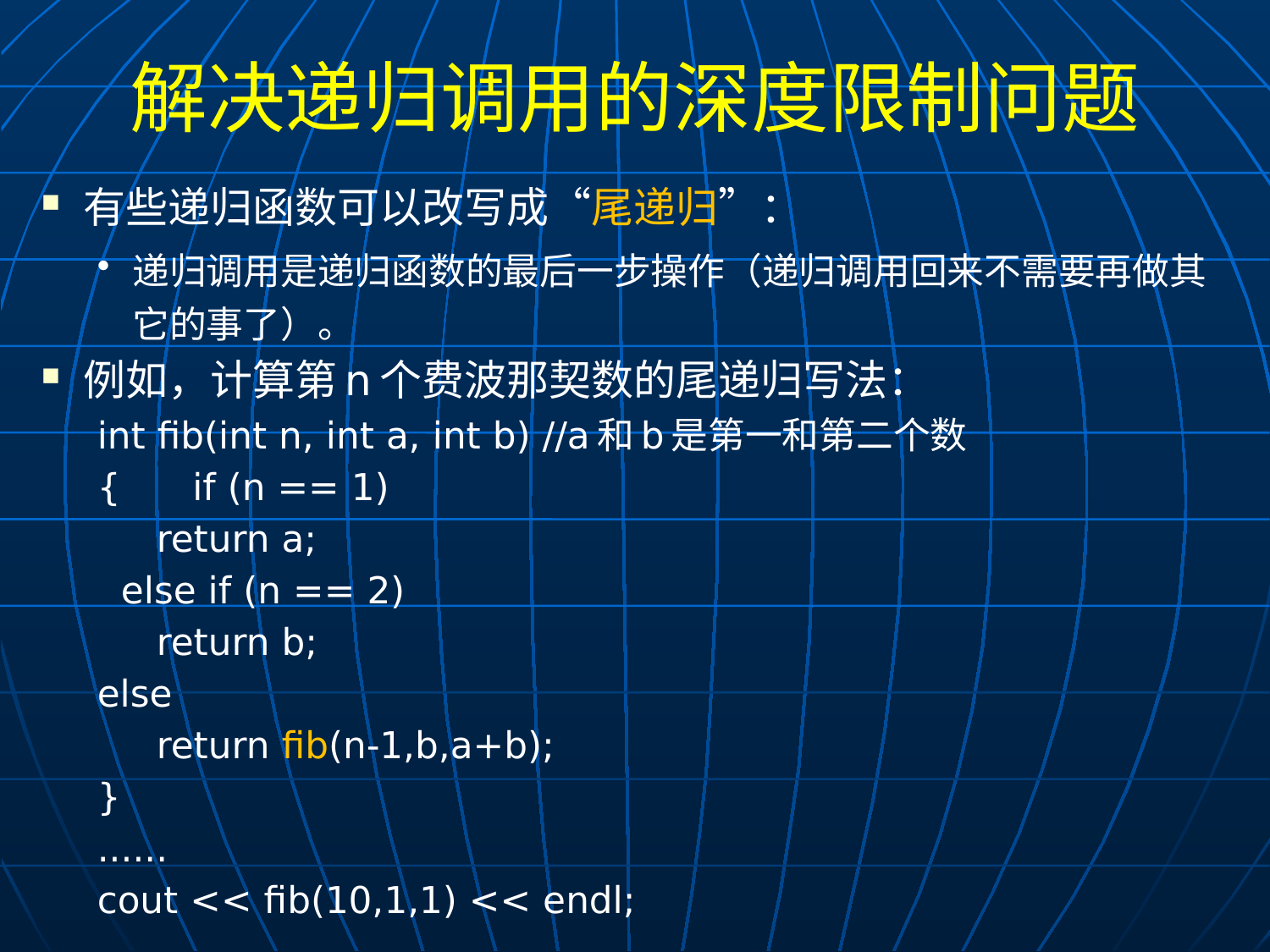

# 解决递归调用的深度限制问题
有些递归函数可以改写成“尾递归”：
递归调用是递归函数的最后一步操作（递归调用回来不需要再做其它的事了）。
例如，计算第n个费波那契数的尾递归写法：
int fib(int n, int a, int b) //a和b是第一和第二个数
{	if (n == 1)
     return a;
  else if (n == 2)
     return b;
	else
     return fib(n-1,b,a+b);
}
......
cout << fib(10,1,1) << endl;